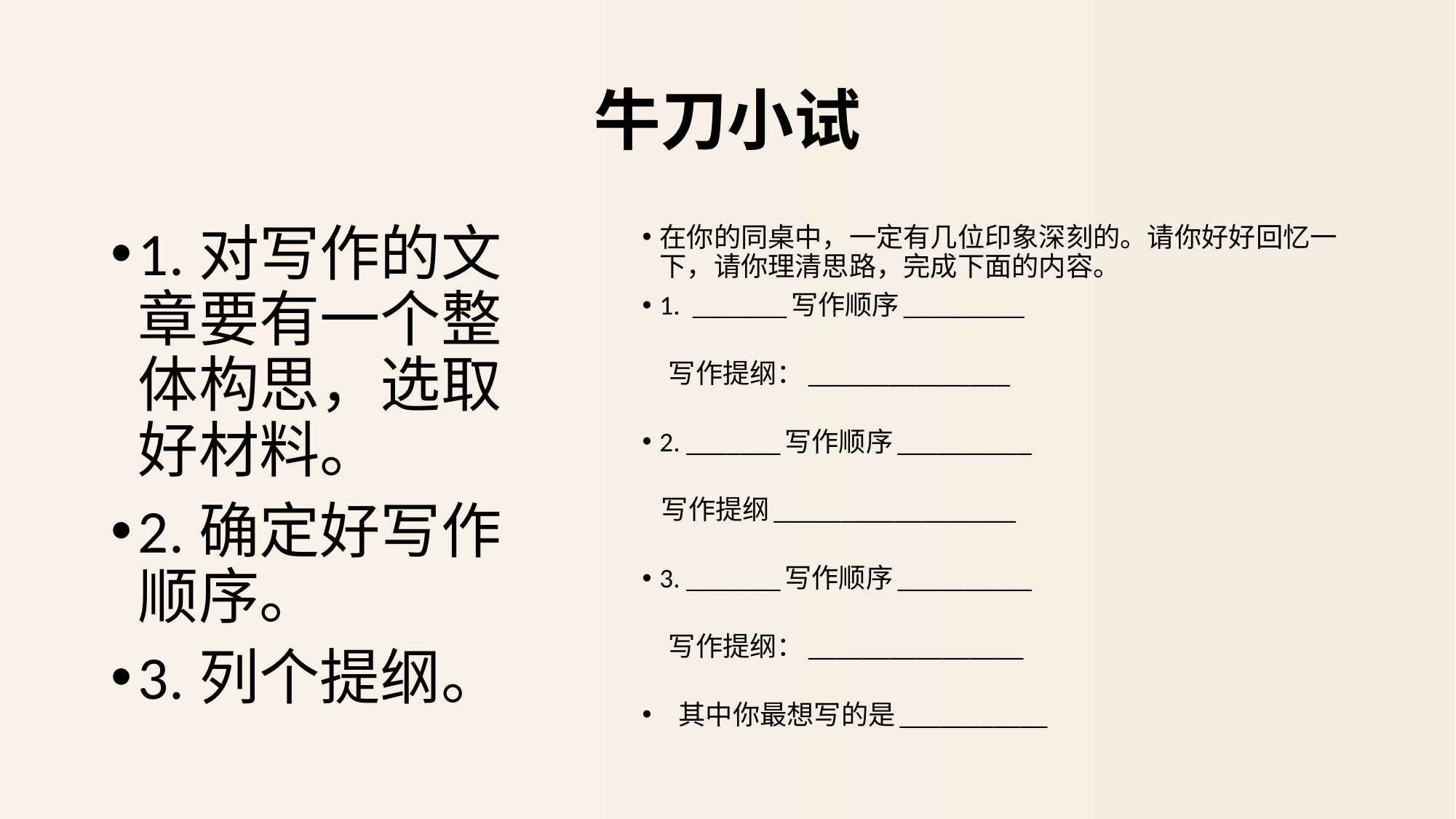

# 牛刀小试
1.对写作的文章要有一个整体构思，选取好材料。
2.确定好写作顺序。
3.列个提纲。
在你的同桌中，一定有几位印象深刻的。请你好好回忆一下，请你理清思路，完成下面的内容。
1.  _______写作顺序_________
   写作提纲：_______________
2. _______写作顺序__________
  写作提纲__________________
3. _______写作顺序__________
   写作提纲：________________
  其中你最想写的是___________